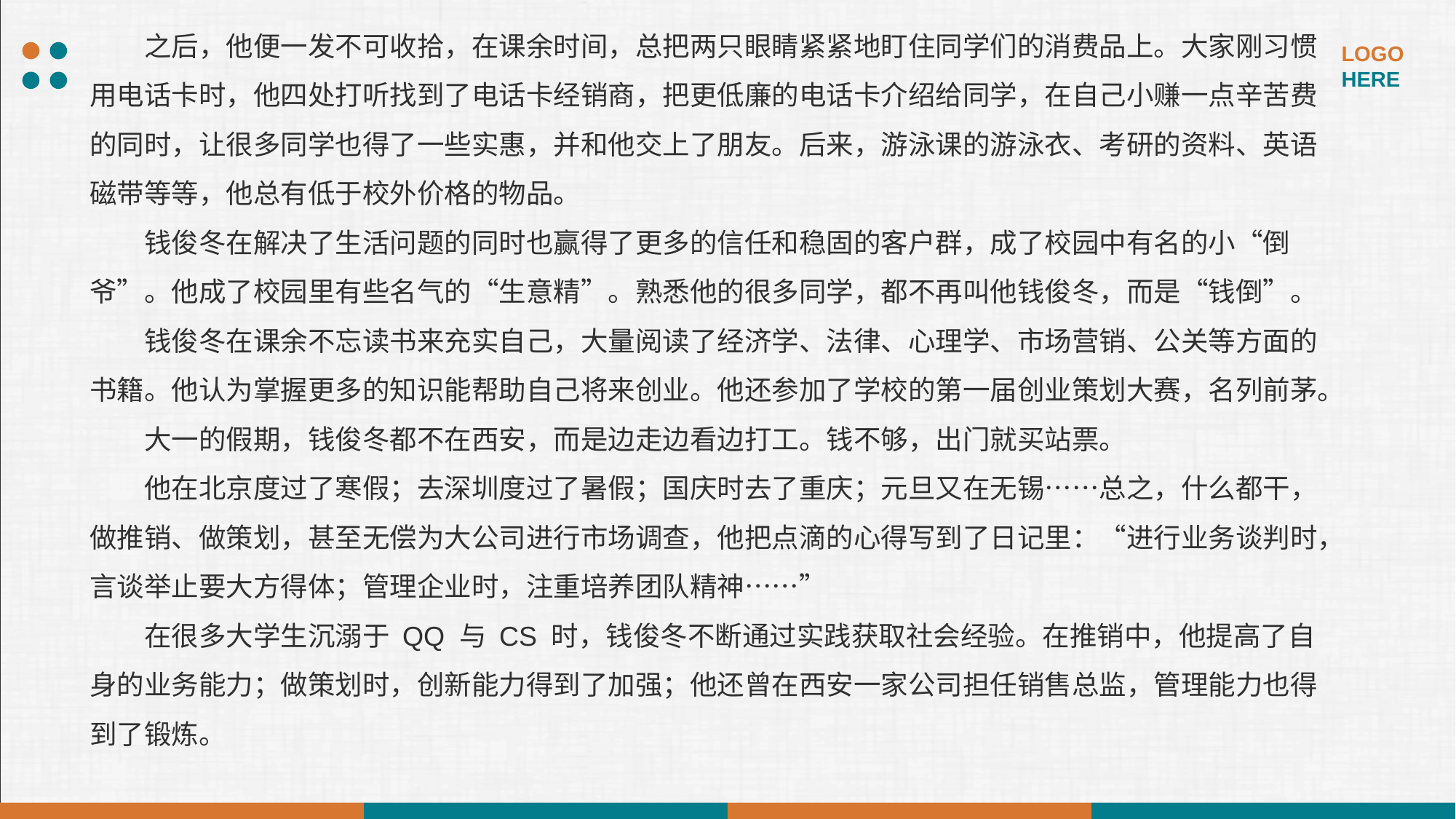

之后，他便一发不可收拾，在课余时间，总把两只眼睛紧紧地盯住同学们的消费品上。大家刚习惯用电话卡时，他四处打听找到了电话卡经销商，把更低廉的电话卡介绍给同学，在自己小赚一点辛苦费的同时，让很多同学也得了一些实惠，并和他交上了朋友。后来，游泳课的游泳衣、考研的资料、英语磁带等等，他总有低于校外价格的物品。
钱俊冬在解决了生活问题的同时也赢得了更多的信任和稳固的客户群，成了校园中有名的小“倒爷”。他成了校园里有些名气的“生意精”。熟悉他的很多同学，都不再叫他钱俊冬，而是“钱倒”。
钱俊冬在课余不忘读书来充实自己，大量阅读了经济学、法律、心理学、市场营销、公关等方面的书籍。他认为掌握更多的知识能帮助自己将来创业。他还参加了学校的第一届创业策划大赛，名列前茅。
大一的假期，钱俊冬都不在西安，而是边走边看边打工。钱不够，出门就买站票。
他在北京度过了寒假；去深圳度过了暑假；国庆时去了重庆；元旦又在无锡……总之，什么都干，做推销、做策划，甚至无偿为大公司进行市场调查，他把点滴的心得写到了日记里：“进行业务谈判时，言谈举止要大方得体；管理企业时，注重培养团队精神……”
在很多大学生沉溺于 QQ 与 CS 时，钱俊冬不断通过实践获取社会经验。在推销中，他提高了自身的业务能力；做策划时，创新能力得到了加强；他还曾在西安一家公司担任销售总监，管理能力也得到了锻炼。